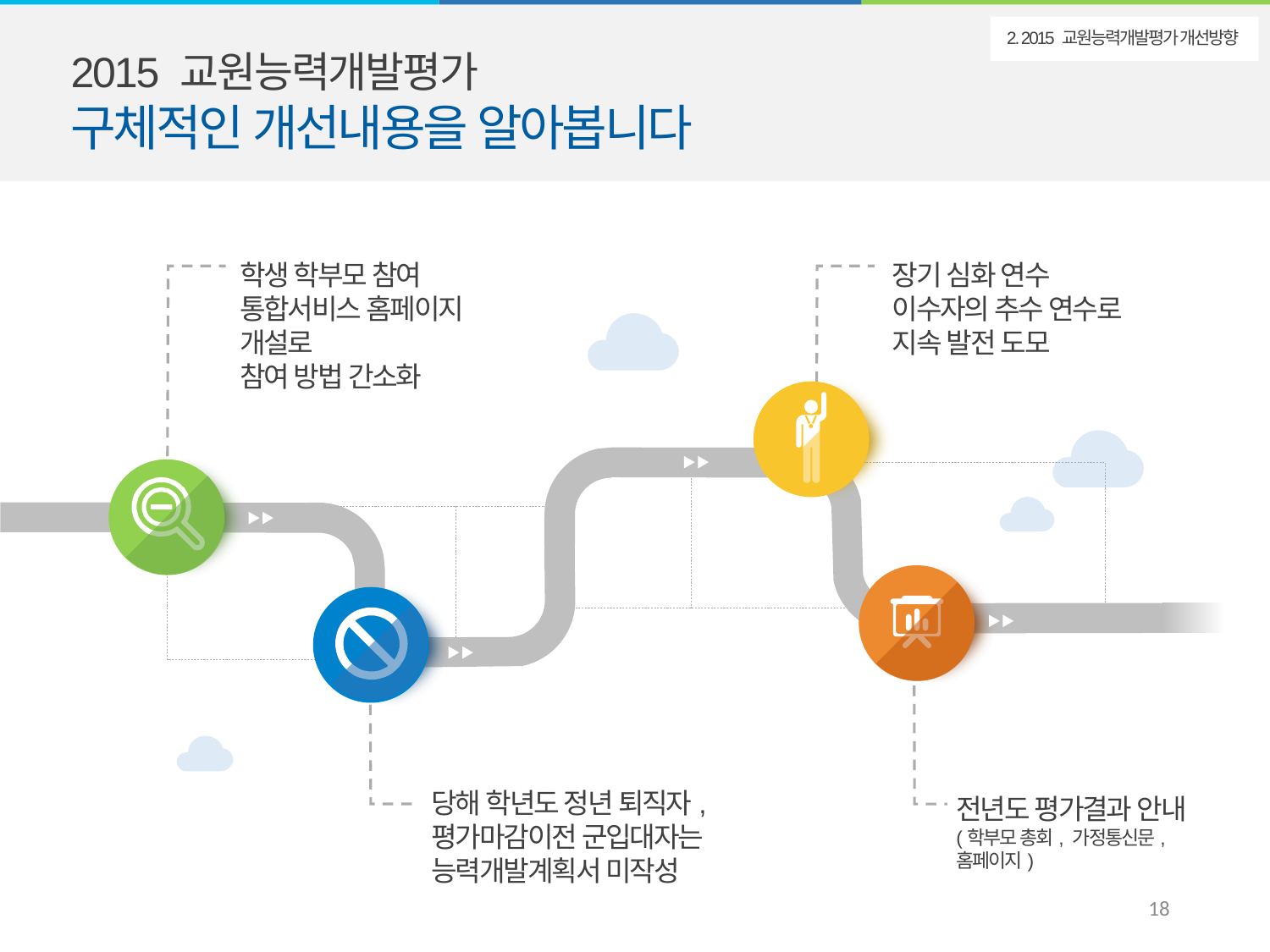

2015 교원능력개발평가
구체적인 개선내용을 알아봅니다
2. 2015 교원능력개발평가 개선방향
학생 학부모 참여
통합서비스 홈페이지 개설로
참여 방법 간소화

장기 심화 연수
이수자의 추수 연수로
지속 발전 도모

전년도 평가결과 안내
(학부모 총회, 가정통신문, 홈페이지)

당해 학년도 정년 퇴직자,
평가마감이전 군입대자는
능력개발계획서 미작성

18